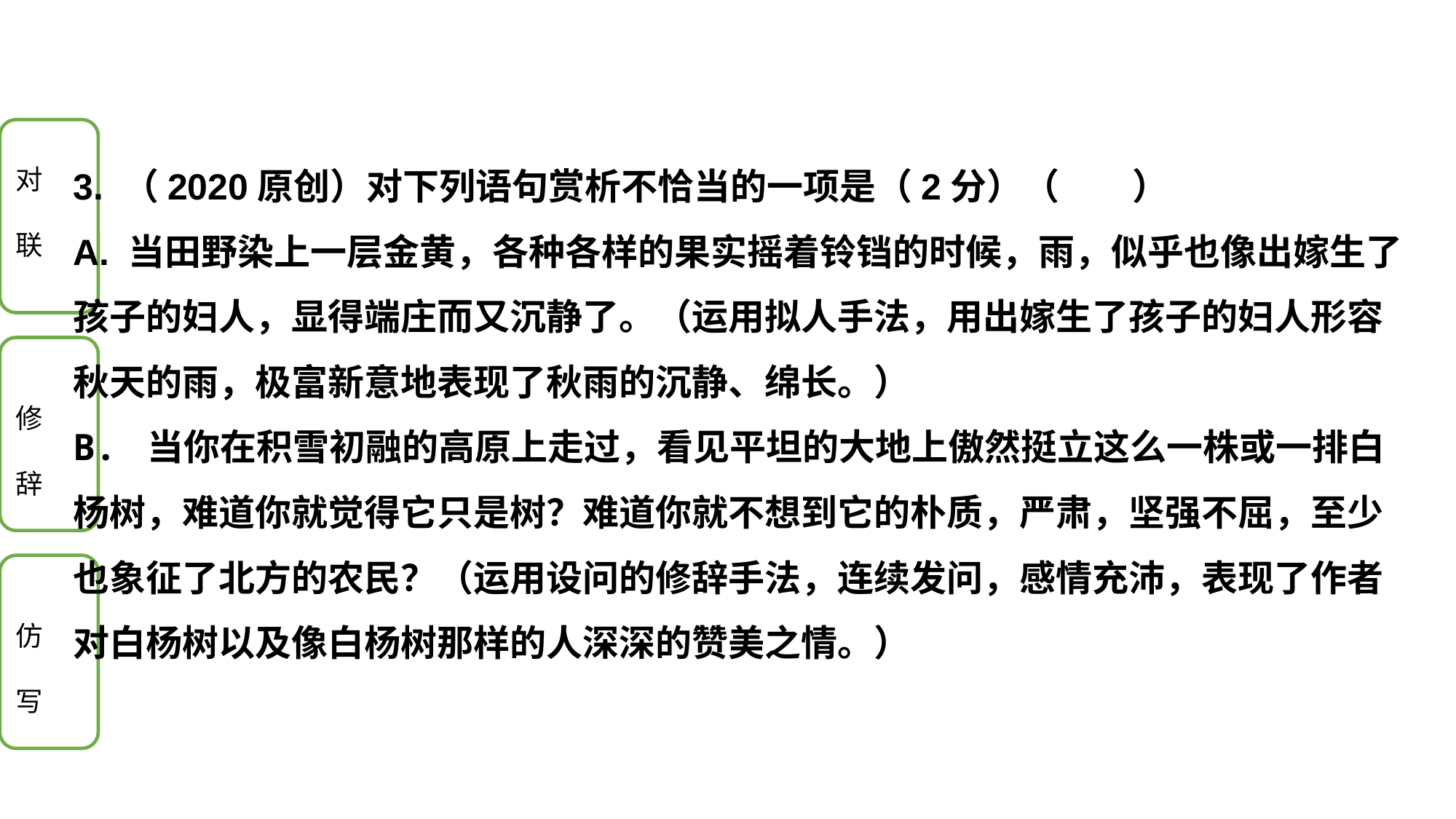

3. （2020原创）对下列语句赏析不恰当的一项是（2分）（　　）
A. 当田野染上一层金黄，各种各样的果实摇着铃铛的时候，雨，似乎也像出嫁生了孩子的妇人，显得端庄而又沉静了。（运用拟人手法，用出嫁生了孩子的妇人形容秋天的雨，极富新意地表现了秋雨的沉静、绵长。）
B. 当你在积雪初融的高原上走过，看见平坦的大地上傲然挺立这么一株或一排白杨树，难道你就觉得它只是树？难道你就不想到它的朴质，严肃，坚强不屈，至少也象征了北方的农民？（运用设问的修辞手法，连续发问，感情充沛，表现了作者对白杨树以及像白杨树那样的人深深的赞美之情。）